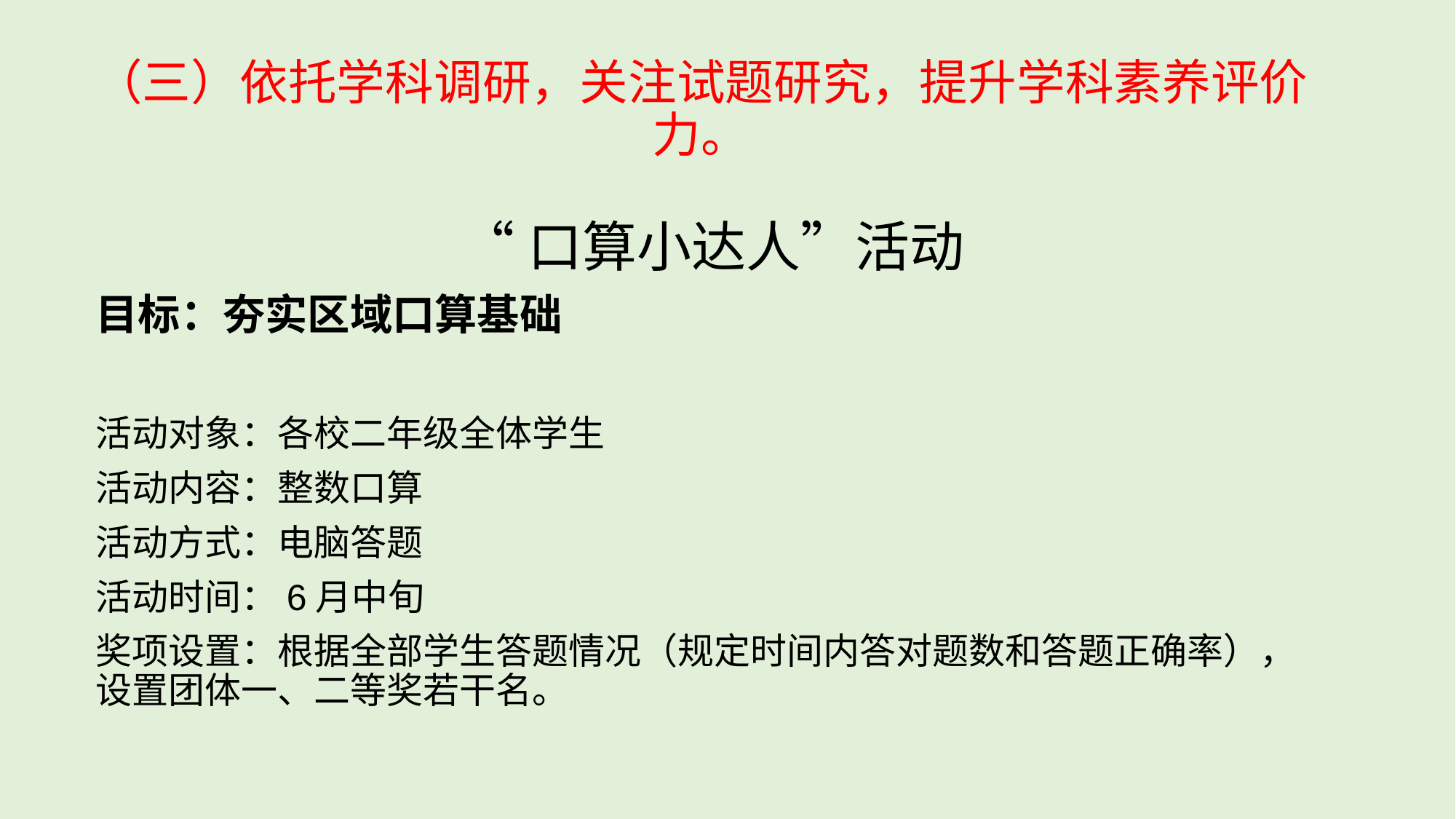

# （三）依托学科调研，关注试题研究，提升学科素养评价力。

“口算小达人”活动
目标：夯实区域口算基础

活动对象：各校二年级全体学生
活动内容：整数口算
活动方式：电脑答题
活动时间：6月中旬
奖项设置：根据全部学生答题情况（规定时间内答对题数和答题正确率），设置团体一、二等奖若干名。